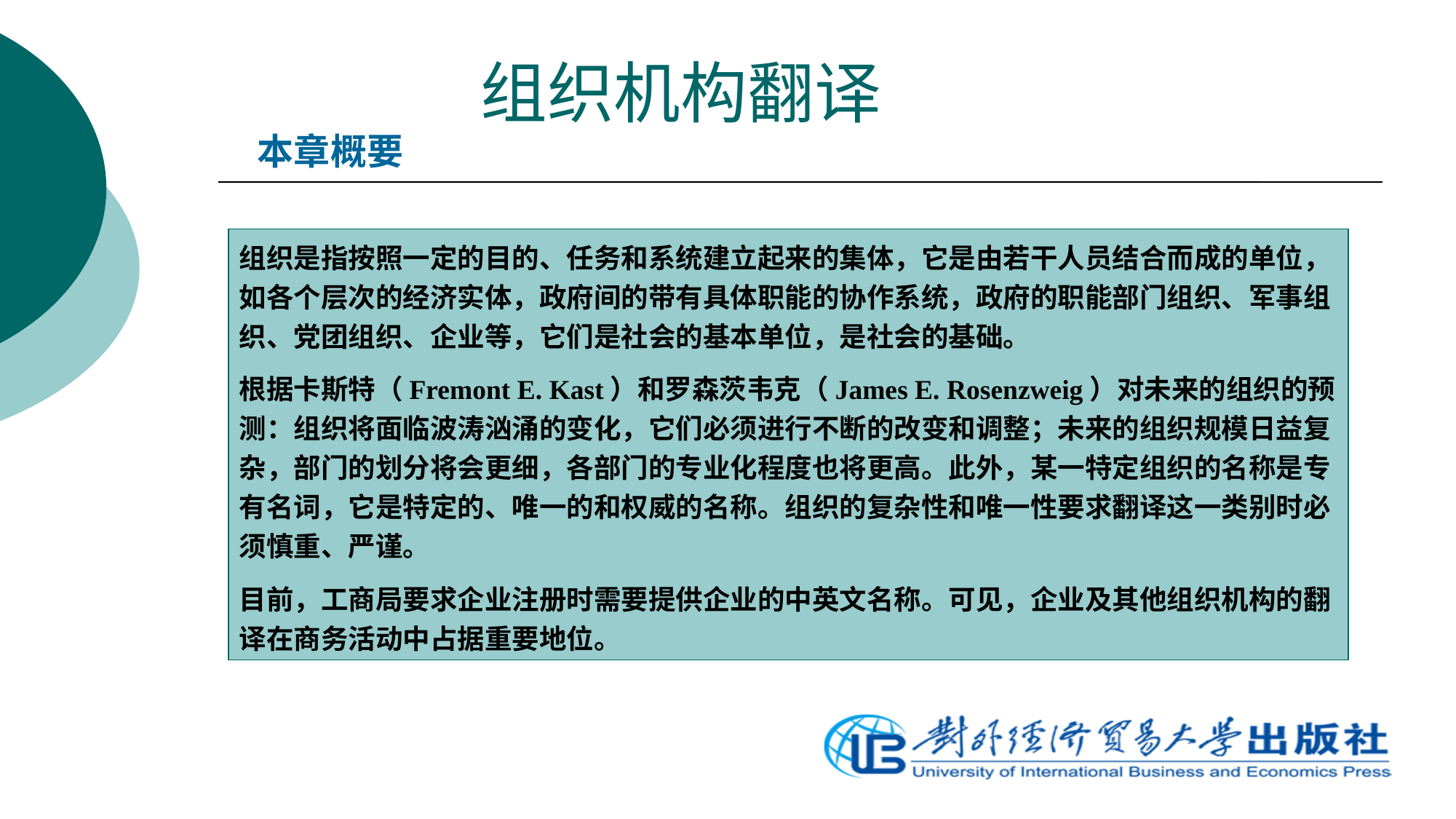

# 组织机构翻译
本章概要
组织是指按照一定的目的、任务和系统建立起来的集体，它是由若干人员结合而成的单位，如各个层次的经济实体，政府间的带有具体职能的协作系统，政府的职能部门组织、军事组织、党团组织、企业等，它们是社会的基本单位，是社会的基础。
根据卡斯特（Fremont E. Kast）和罗森茨韦克（James E. Rosenzweig）对未来的组织的预测：组织将面临波涛汹涌的变化，它们必须进行不断的改变和调整；未来的组织规模日益复杂，部门的划分将会更细，各部门的专业化程度也将更高。此外，某一特定组织的名称是专有名词，它是特定的、唯一的和权威的名称。组织的复杂性和唯一性要求翻译这一类别时必须慎重、严谨。
目前，工商局要求企业注册时需要提供企业的中英文名称。可见，企业及其他组织机构的翻译在商务活动中占据重要地位。